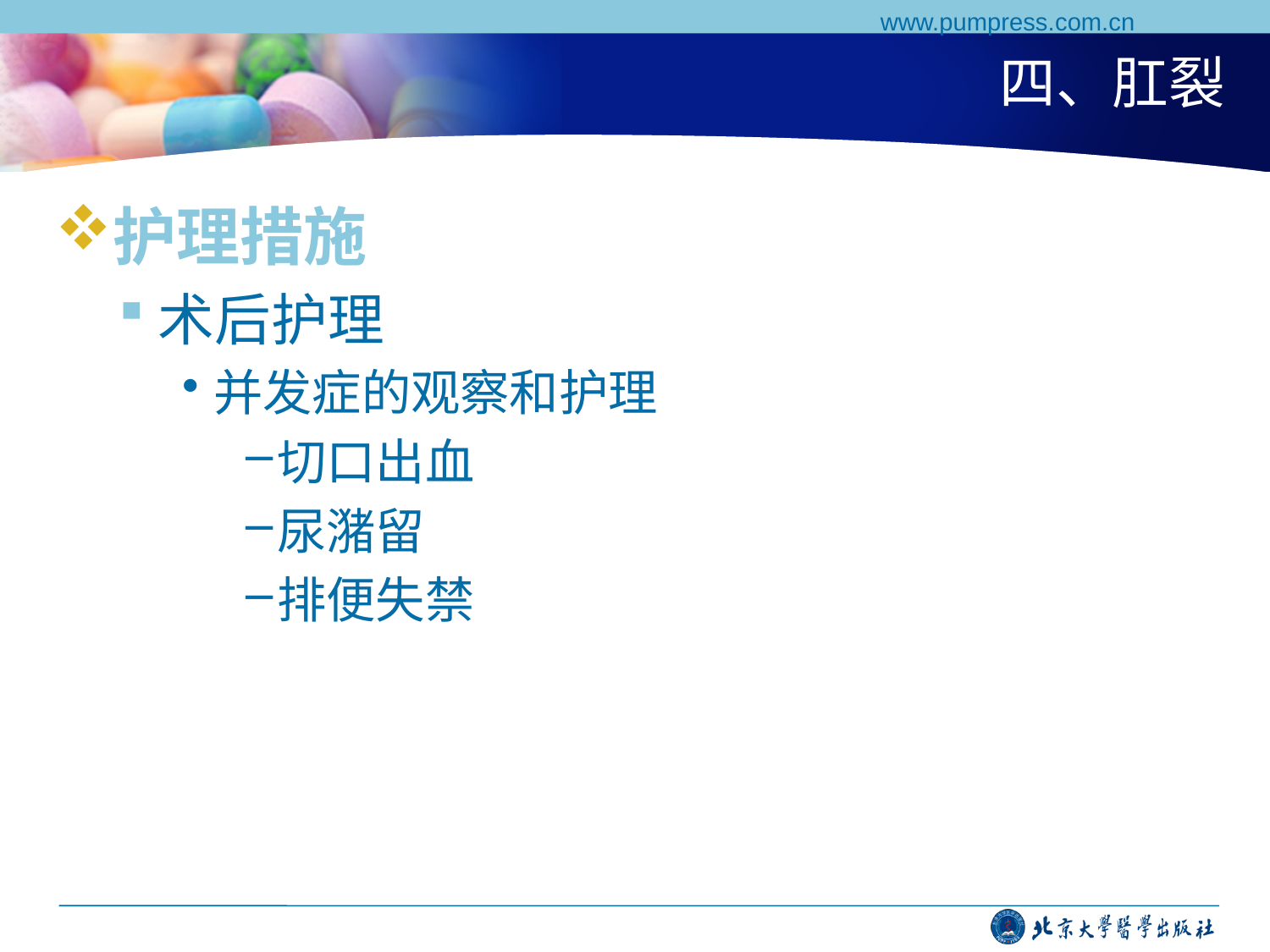

www.pumpress.com.cn
# 四、肛裂
护理措施
术后护理
并发症的观察和护理
切口出血
尿潴留
排便失禁